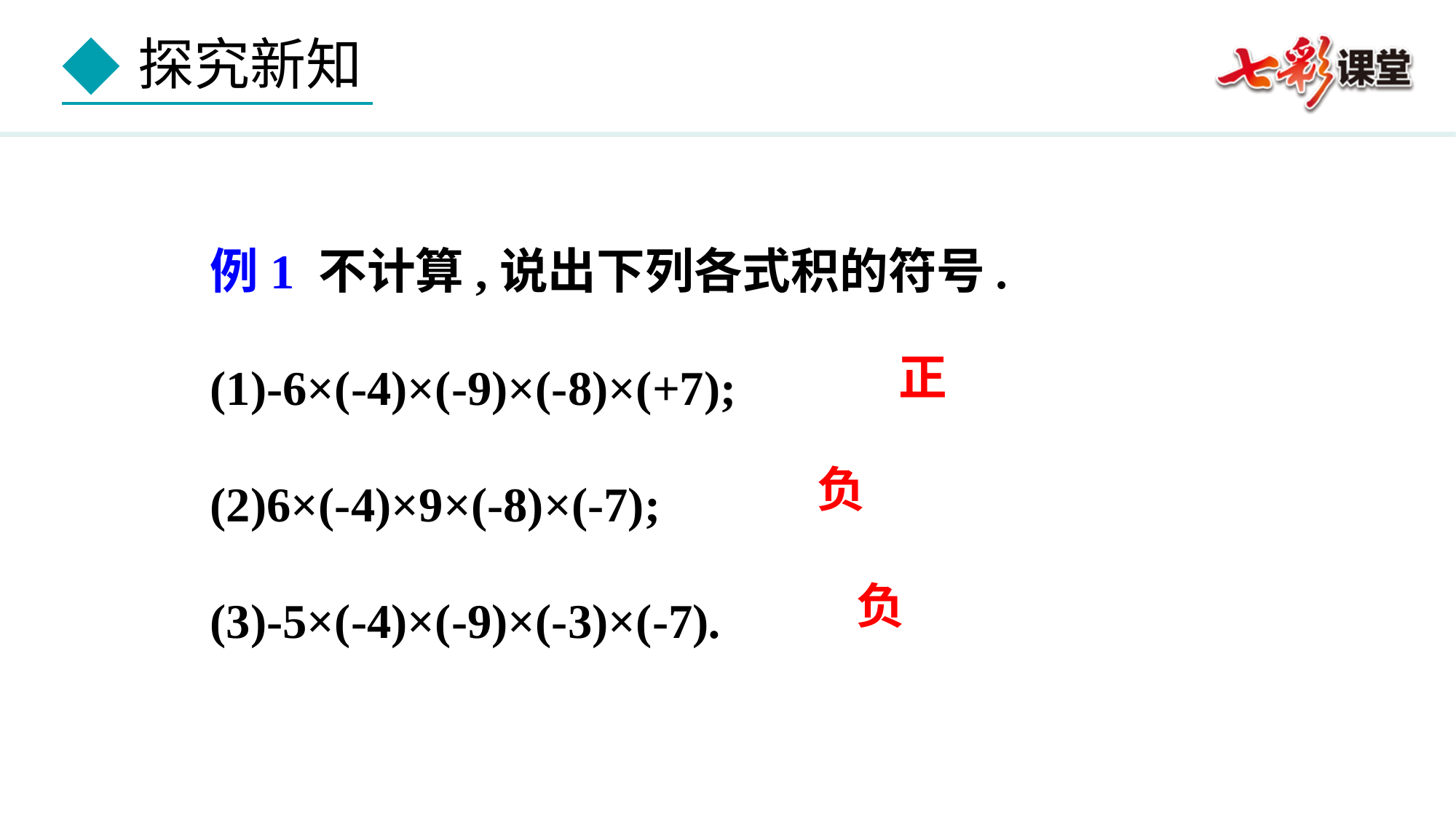

例1 不计算,说出下列各式积的符号.
(1)-6×(-4)×(-9)×(-8)×(+7);
(2)6×(-4)×9×(-8)×(-7);
(3)-5×(-4)×(-9)×(-3)×(-7).
正
负
负